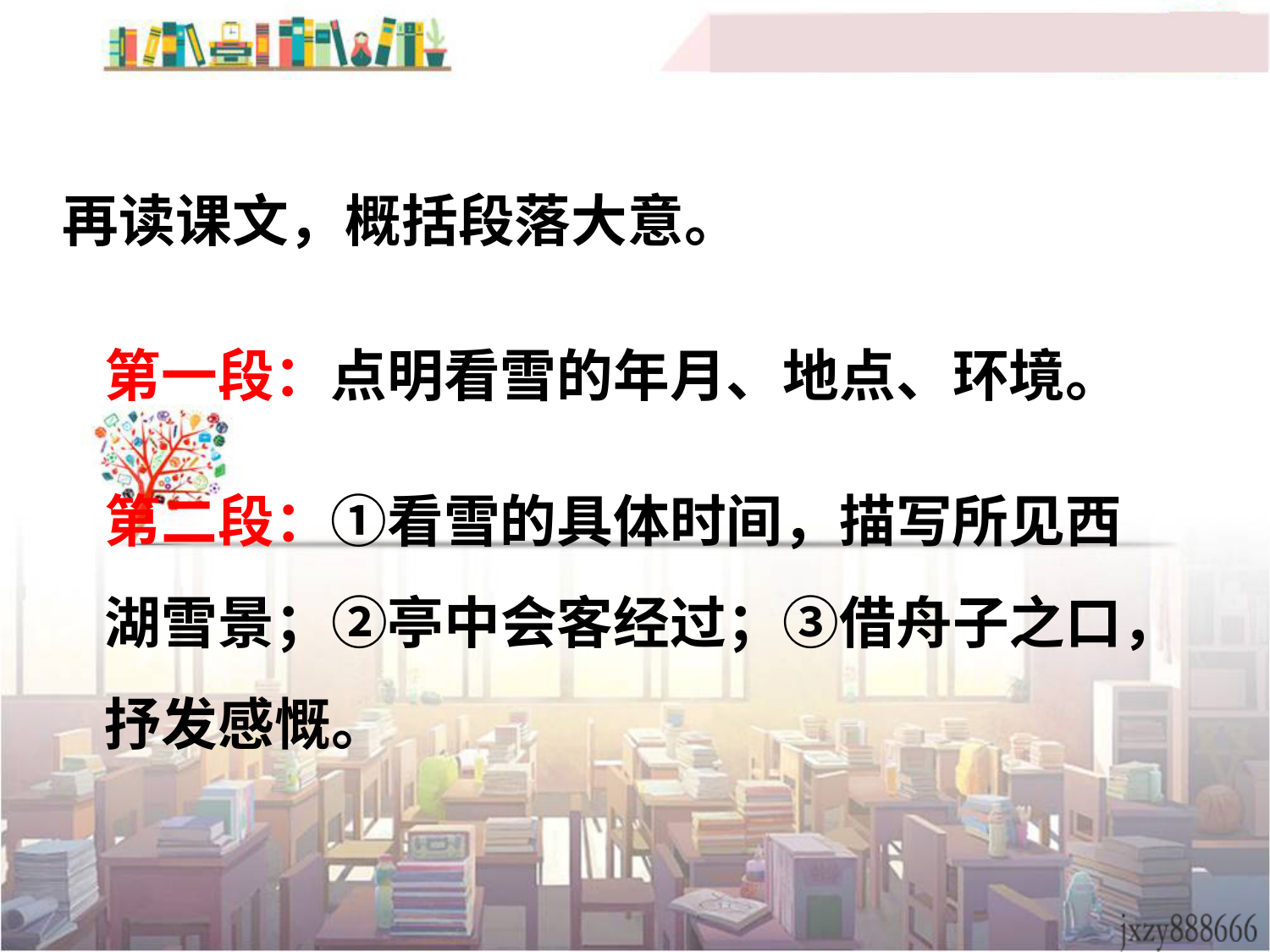

再读课文，概括段落大意。
第一段：点明看雪的年月、地点、环境。
第二段：①看雪的具体时间，描写所见西湖雪景；②亭中会客经过；③借舟子之口，抒发感慨。